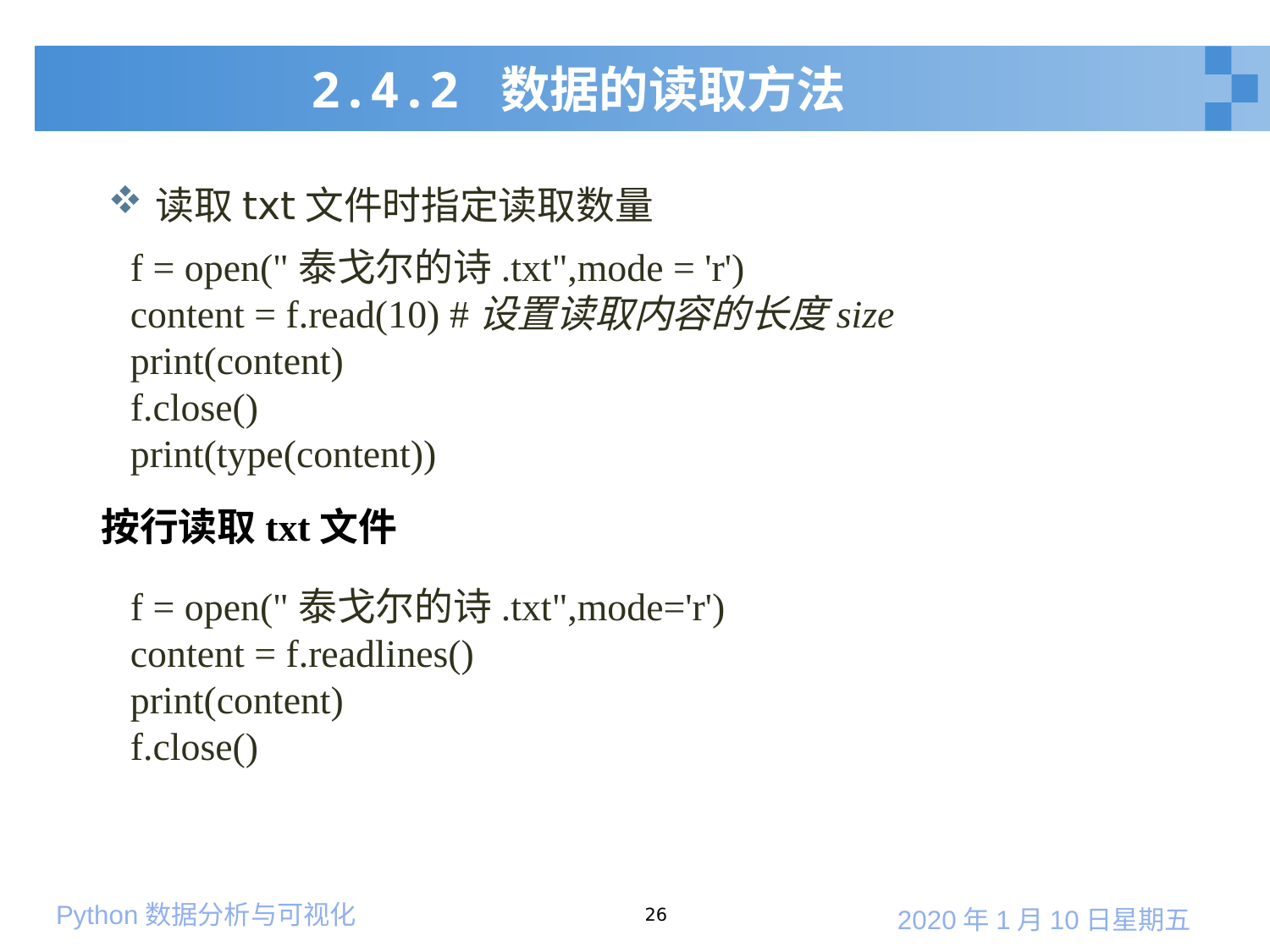

# 2.4.2 数据的读取方法
读取txt文件时指定读取数量
f = open("泰戈尔的诗.txt",mode = 'r')
content = f.read(10) #设置读取内容的长度size
print(content)
f.close()
print(type(content))
按行读取txt文件
f = open("泰戈尔的诗.txt",mode='r')
content = f.readlines()
print(content)
f.close()
26
2020年1月10日星期五